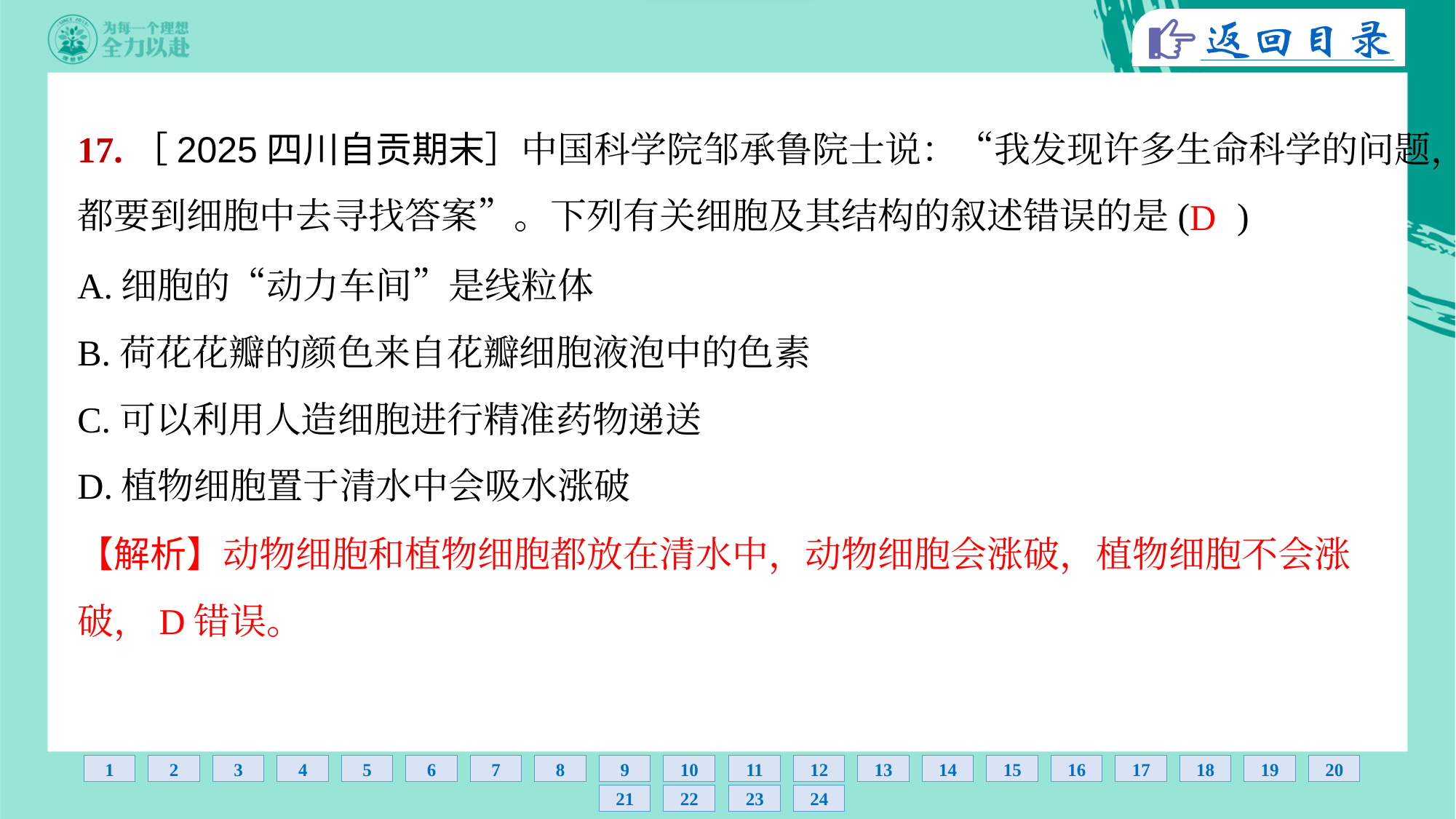

17.［2025四川自贡期末］中国科学院邹承鲁院士说：“我发现许多生命科学的问题，
都要到细胞中去寻找答案”。下列有关细胞及其结构的叙述错误的是(     )
D
A.细胞的“动力车间”是线粒体
B.荷花花瓣的颜色来自花瓣细胞液泡中的色素
C.可以利用人造细胞进行精准药物递送
D.植物细胞置于清水中会吸水涨破
【解析】动物细胞和植物细胞都放在清水中，动物细胞会涨破，植物细胞不会涨
破，D错误。